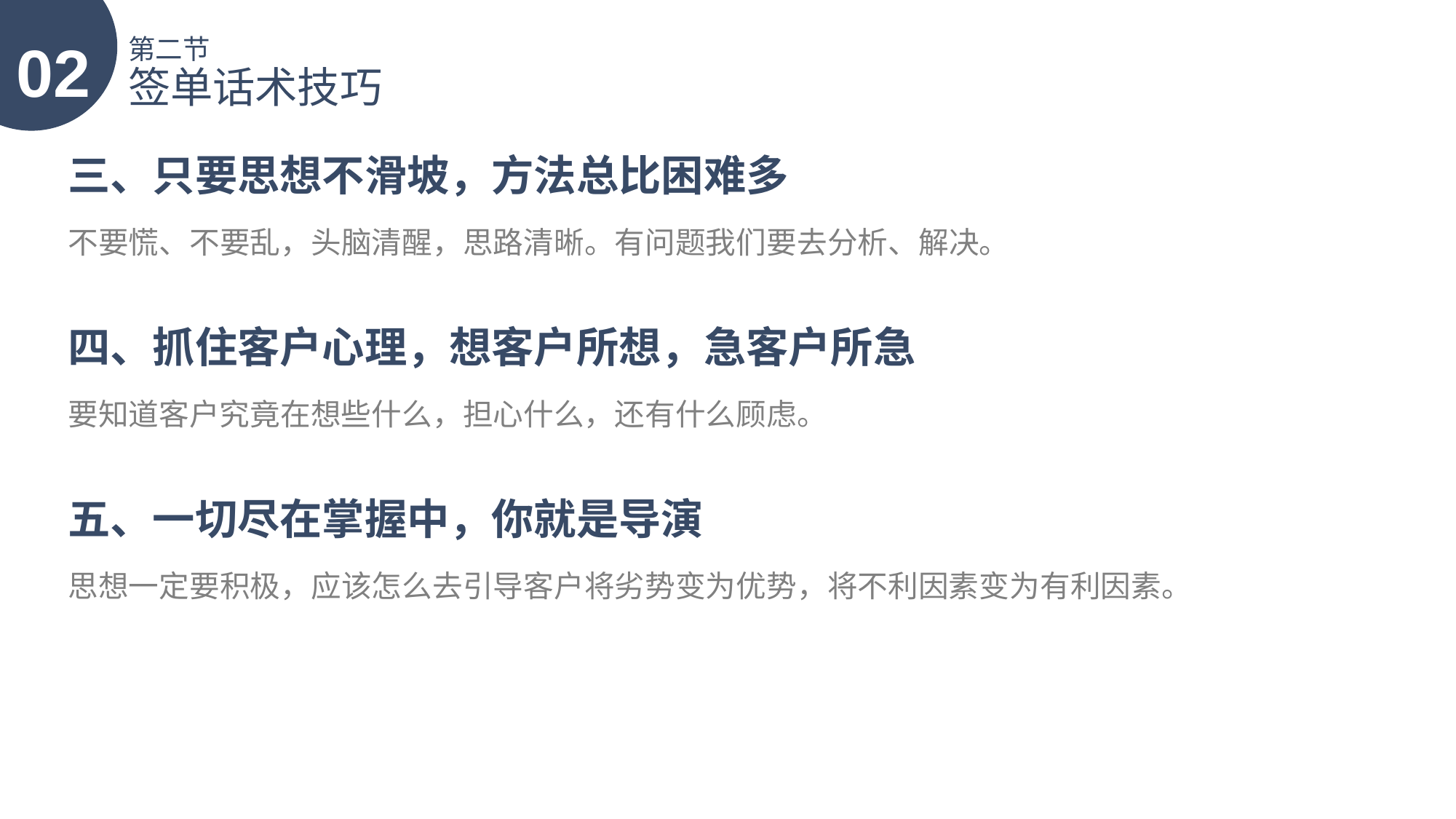

02
第二节
签单话术技巧
三、只要思想不滑坡，方法总比困难多
不要慌、不要乱，头脑清醒，思路清晰。有问题我们要去分析、解决。
四、抓住客户心理，想客户所想，急客户所急
要知道客户究竟在想些什么，担心什么，还有什么顾虑。
五、一切尽在掌握中，你就是导演
思想一定要积极，应该怎么去引导客户将劣势变为优势，将不利因素变为有利因素。